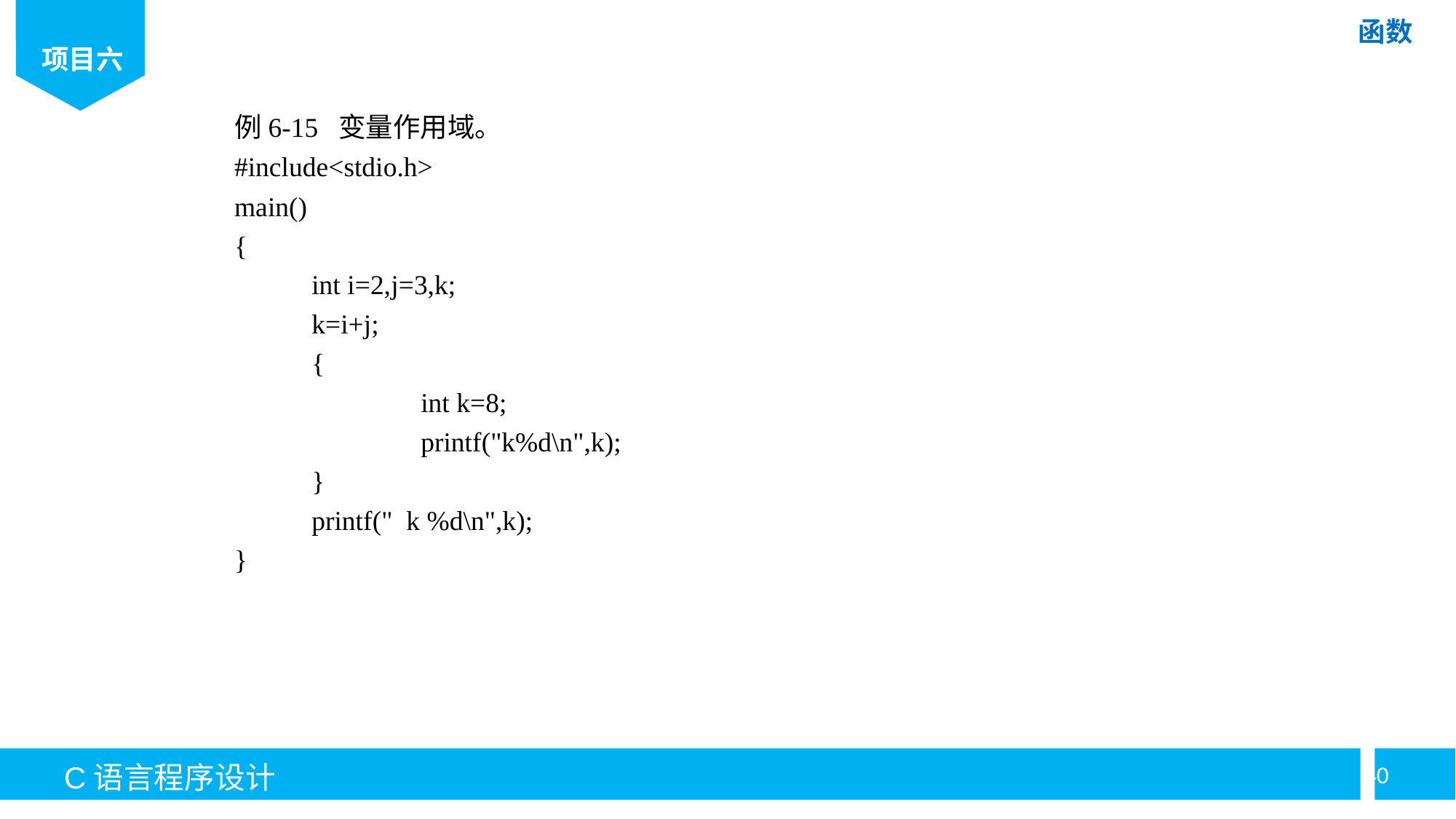

例6-15  变量作用域。
#include<stdio.h>
main()
{
	int i=2,j=3,k;
	k=i+j;
	{
		int k=8;
		printf("k%d\n",k);
	}
	printf("  k %d\n",k);
}